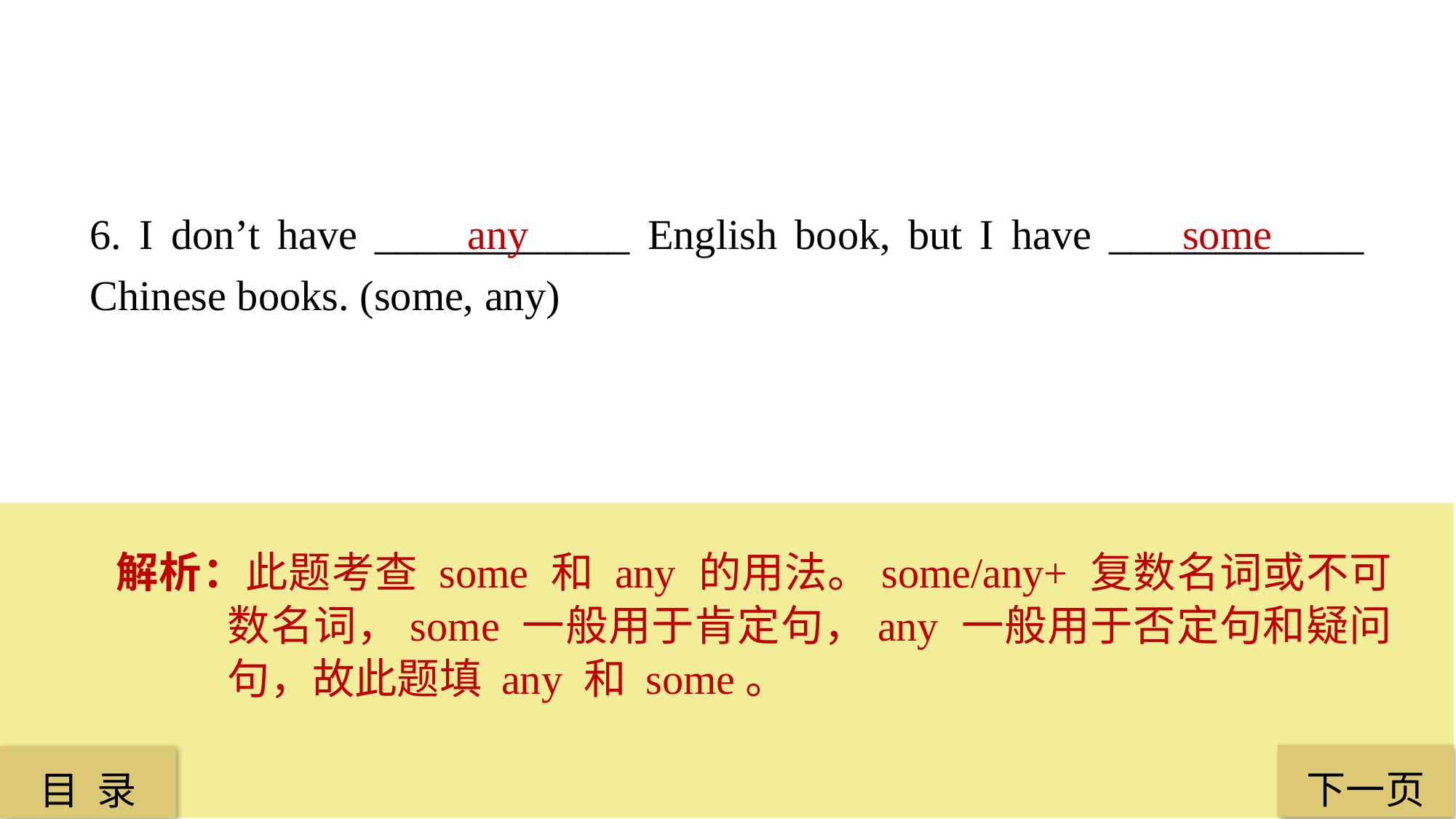

6. I don’t have ____________ English book, but I have ____________ Chinese books. (some, any)
 any
 some
解析：此题考查 some 和 any 的用法。some/any+ 复数名词或不可数名词，some 一般用于肯定句，any 一般用于否定句和疑问句，故此题填 any 和 some。